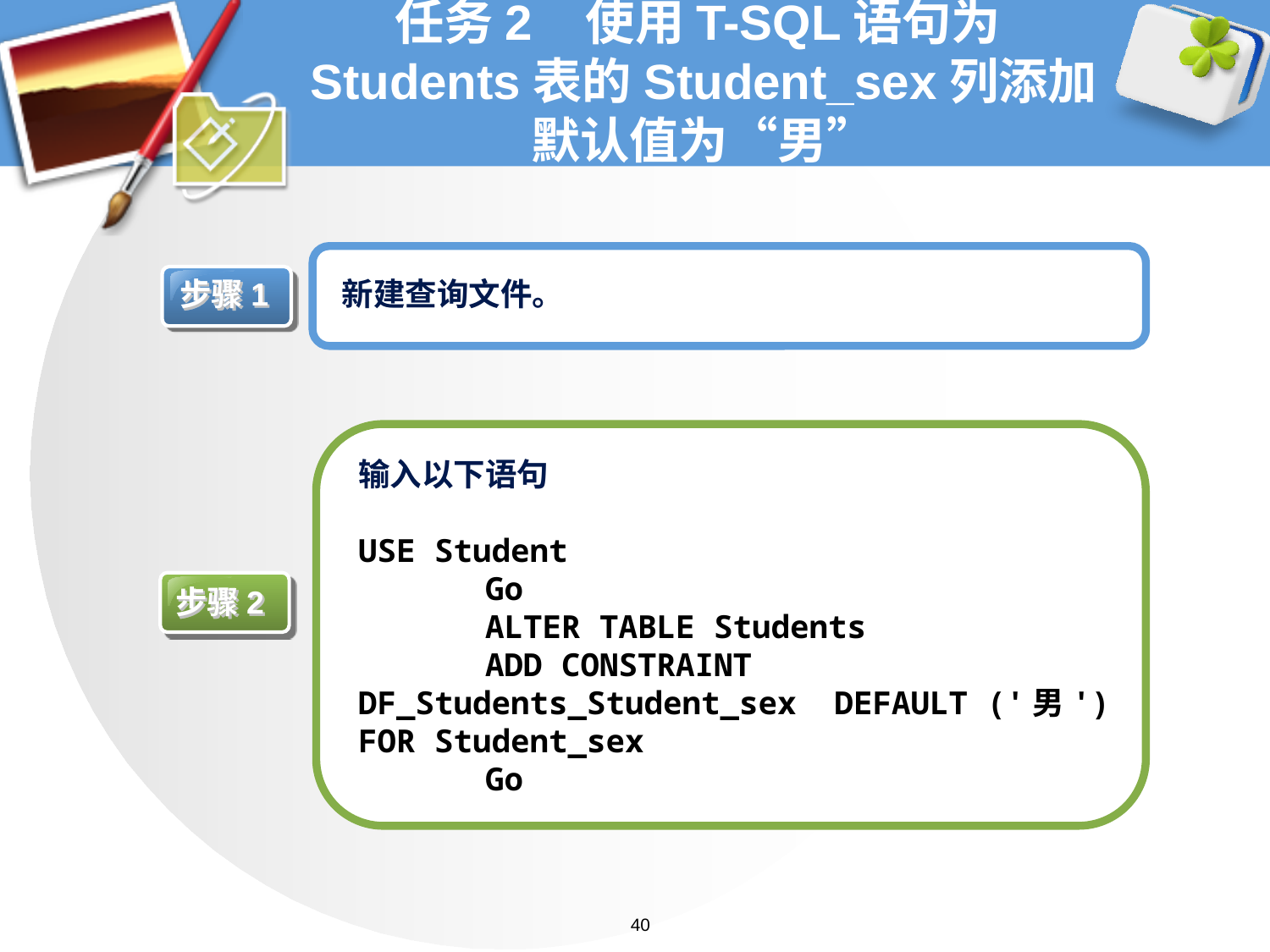

# 任务2   使用T-SQL语句为Students表的Student_sex列添加默认值为“男”

步骤1
新建查询文件。

输入以下语句

USE Student
	Go
	ALTER TABLE Students
	ADD CONSTRAINT DF_Students_Student_sex  DEFAULT ('男') FOR Student_sex
	Go

步骤2
40